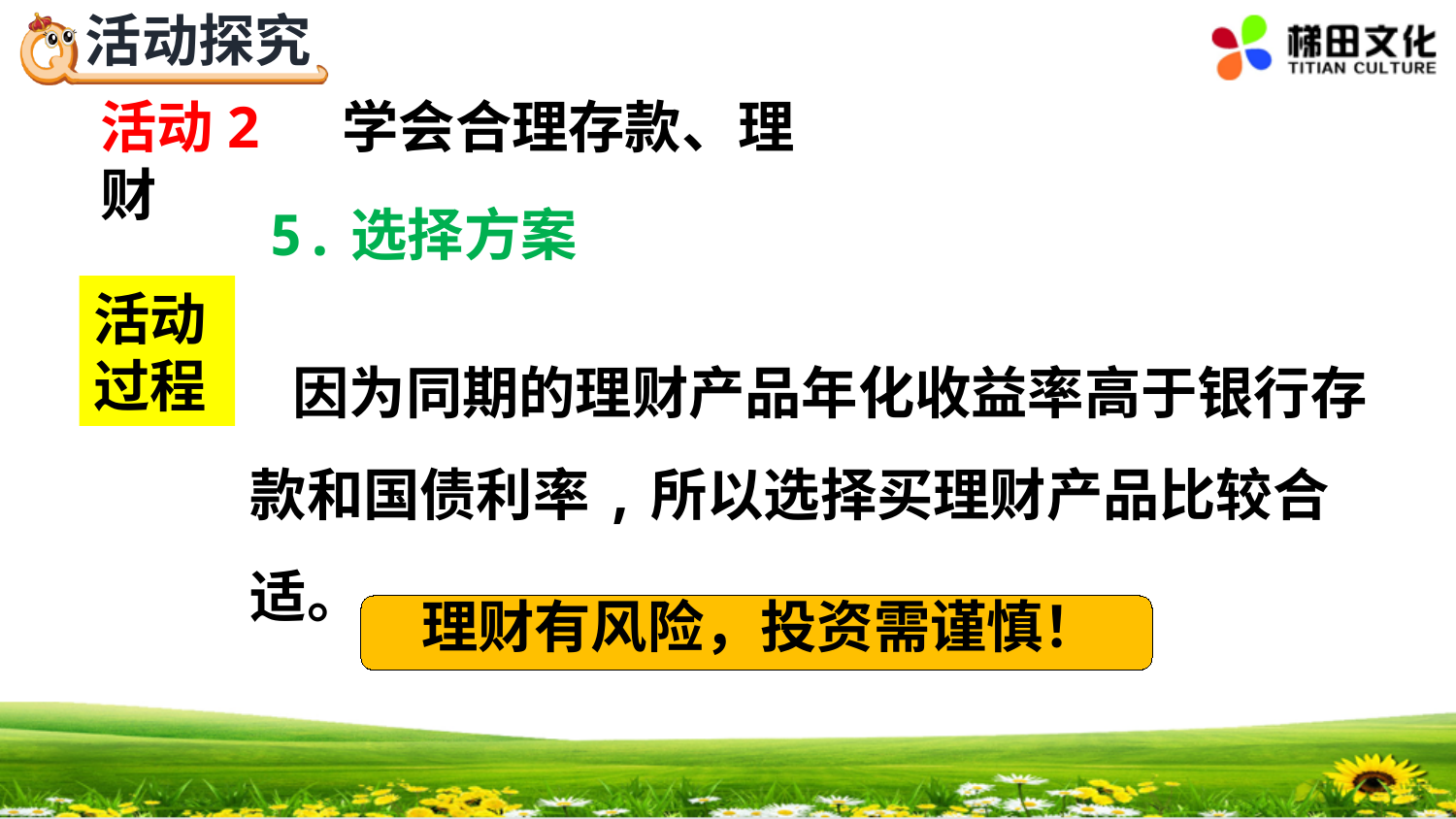

活动2  学会合理存款、理财
5.选择方案
活动过程
因为同期的理财产品年化收益率高于银行存款和国债利率,所以选择买理财产品比较合适。
理财有风险，投资需谨慎！